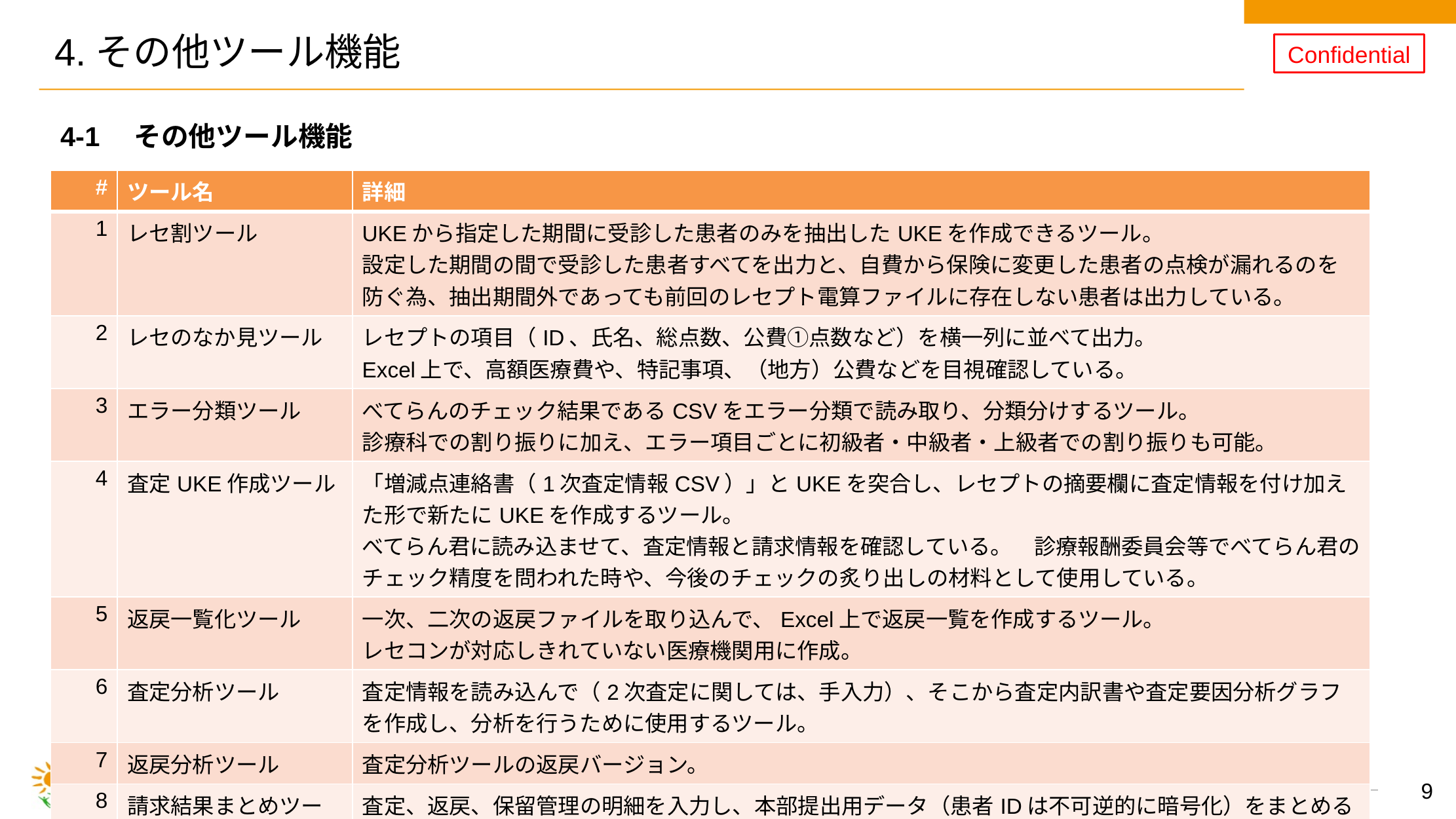

# 4.その他ツール機能
4-1　その他ツール機能

| # | ツール名 | 詳細 |
| --- | --- | --- |
| 1 | レセ割ツール | UKEから指定した期間に受診した患者のみを抽出したUKEを作成できるツール。 設定した期間の間で受診した患者すべてを出力と、自費から保険に変更した患者の点検が漏れるのを防ぐ為、抽出期間外であっても前回のレセプト電算ファイルに存在しない患者は出力している。 |
| 2 | レセのなか見ツール | レセプトの項目（ID、氏名、総点数、公費①点数など）を横一列に並べて出力。 Excel上で、高額医療費や、特記事項、（地方）公費などを目視確認している。 |
| 3 | エラー分類ツール | べてらんのチェック結果であるCSVをエラー分類で読み取り、分類分けするツール。 診療科での割り振りに加え、エラー項目ごとに初級者・中級者・上級者での割り振りも可能。 |
| 4 | 査定UKE作成ツール | 「増減点連絡書（1次査定情報CSV）」とUKEを突合し、レセプトの摘要欄に査定情報を付け加えた形で新たにUKEを作成するツール。 べてらん君に読み込ませて、査定情報と請求情報を確認している。　診療報酬委員会等でべてらん君のチェック精度を問われた時や、今後のチェックの炙り出しの材料として使用している。 |
| 5 | 返戻一覧化ツール | 一次、二次の返戻ファイルを取り込んで、Excel上で返戻一覧を作成するツール。 レセコンが対応しきれていない医療機関用に作成。 |
| 6 | 査定分析ツール | 査定情報を読み込んで（2次査定に関しては、手入力）、そこから査定内訳書や査定要因分析グラフを作成し、分析を行うために使用するツール。 |
| 7 | 返戻分析ツール | 査定分析ツールの返戻バージョン。 |
| 8 | 請求結果まとめツール | 査定、返戻、保留管理の明細を入力し、本部提出用データ（患者IDは不可逆的に暗号化）をまとめるツール。 |